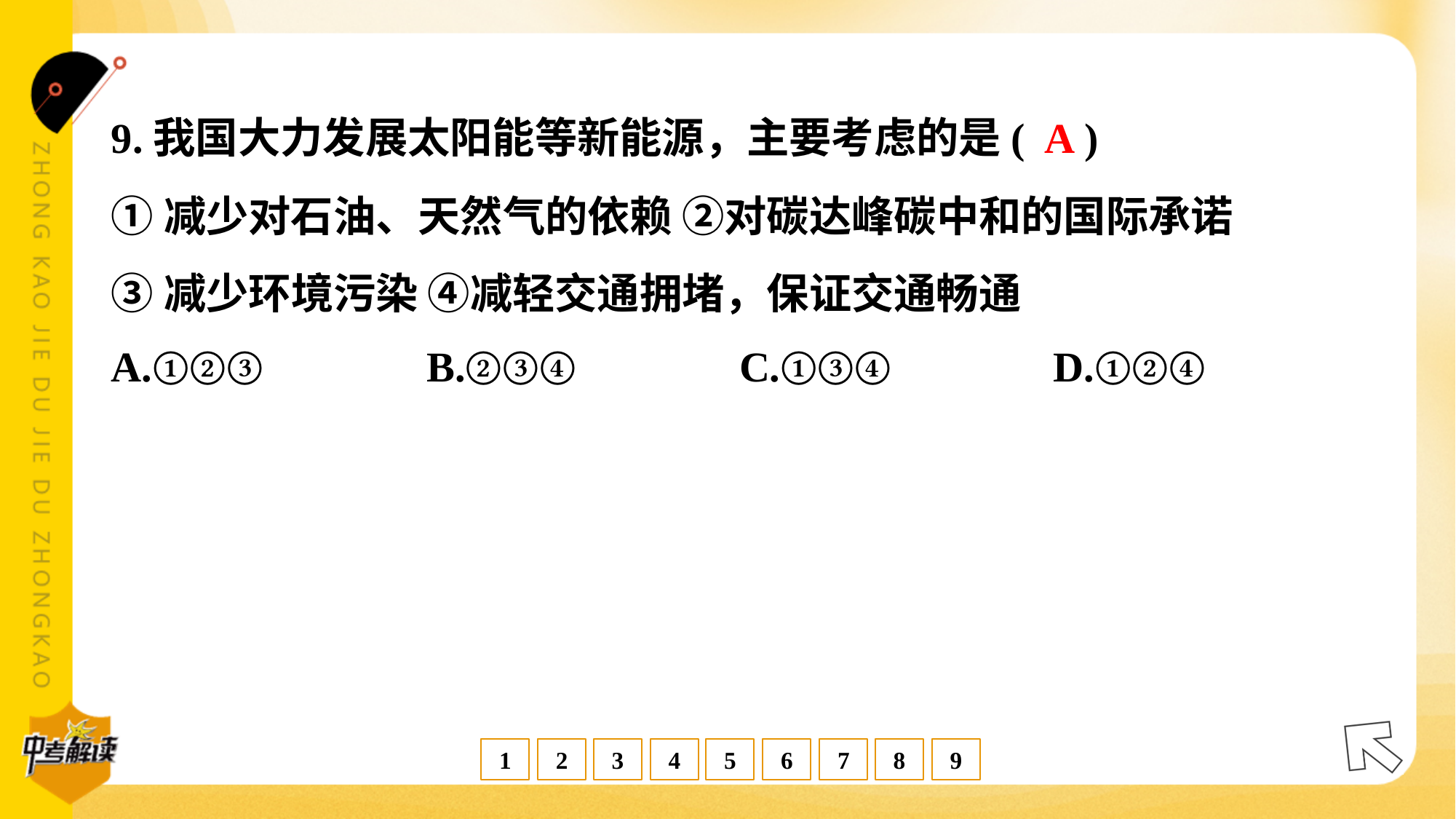

A
9.我国大力发展太阳能等新能源，主要考虑的是(     )
①减少对石油、天然气的依赖 ②对碳达峰碳中和的国际承诺
③减少环境污染 ④减轻交通拥堵，保证交通畅通
A.①②③	B.②③④	C.①③④	D.①②④